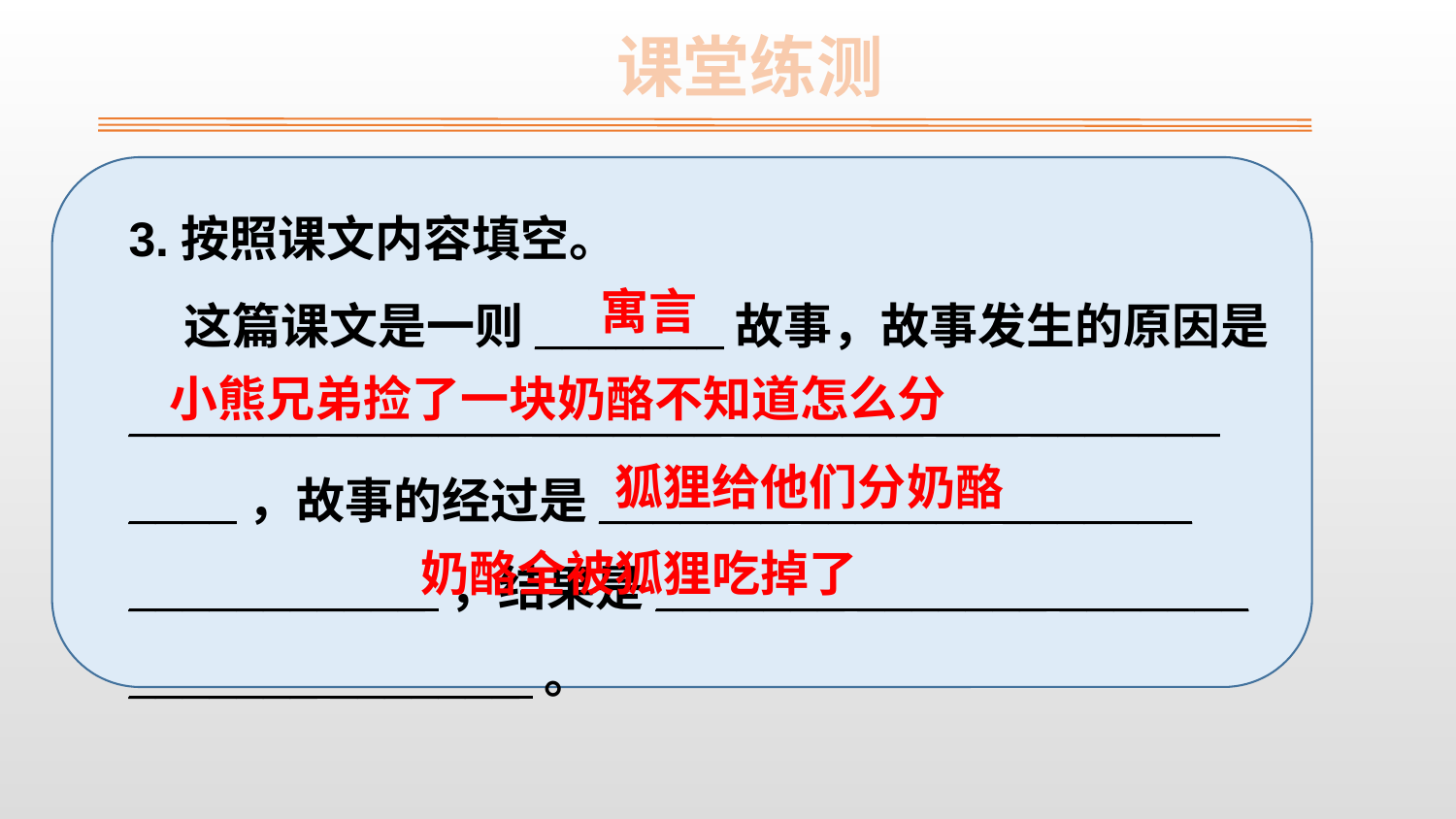

课堂练测

3.按照课文内容填空。
    这篇课文是一则_______故事，故事发生的原因是_______ _______ _______ _______ ___ _______ ____，故事的经过是_______ _______ _______ ___________ ，结果是_______ _______ _______ _______ _______ 。
寓言
小熊兄弟捡了一块奶酪不知道怎么分

狐狸给他们分奶酪
奶酪全被狐狸吃掉了